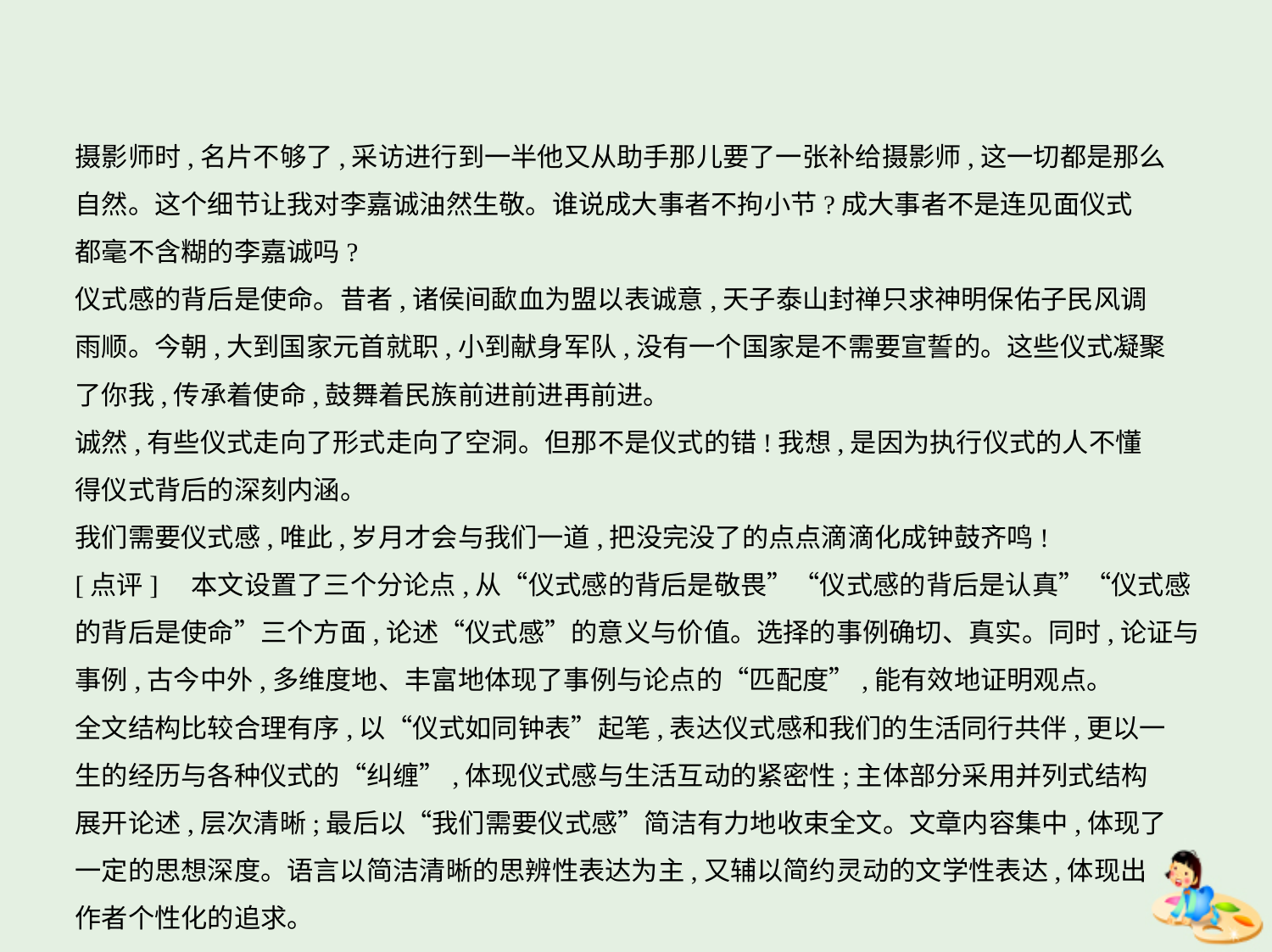

摄影师时,名片不够了,采访进行到一半他又从助手那儿要了一张补给摄影师,这一切都是那么
自然。这个细节让我对李嘉诚油然生敬。谁说成大事者不拘小节?成大事者不是连见面仪式
都毫不含糊的李嘉诚吗?
仪式感的背后是使命。昔者,诸侯间歃血为盟以表诚意,天子泰山封禅只求神明保佑子民风调
雨顺。今朝,大到国家元首就职,小到献身军队,没有一个国家是不需要宣誓的。这些仪式凝聚
了你我,传承着使命,鼓舞着民族前进前进再前进。
诚然,有些仪式走向了形式走向了空洞。但那不是仪式的错!我想,是因为执行仪式的人不懂
得仪式背后的深刻内涵。
我们需要仪式感,唯此,岁月才会与我们一道,把没完没了的点点滴滴化成钟鼓齐鸣!
[点评]　本文设置了三个分论点,从“仪式感的背后是敬畏”“仪式感的背后是认真”“仪式感的背后是使命”三个方面,论述“仪式感”的意义与价值。选择的事例确切、真实。同时,论证与事例,古今中外,多维度地、丰富地体现了事例与论点的“匹配度”,能有效地证明观点。
全文结构比较合理有序,以“仪式如同钟表”起笔,表达仪式感和我们的生活同行共伴,更以一
生的经历与各种仪式的“纠缠”,体现仪式感与生活互动的紧密性;主体部分采用并列式结构
展开论述,层次清晰;最后以“我们需要仪式感”简洁有力地收束全文。文章内容集中,体现了
一定的思想深度。语言以简洁清晰的思辨性表达为主,又辅以简约灵动的文学性表达,体现出
作者个性化的追求。